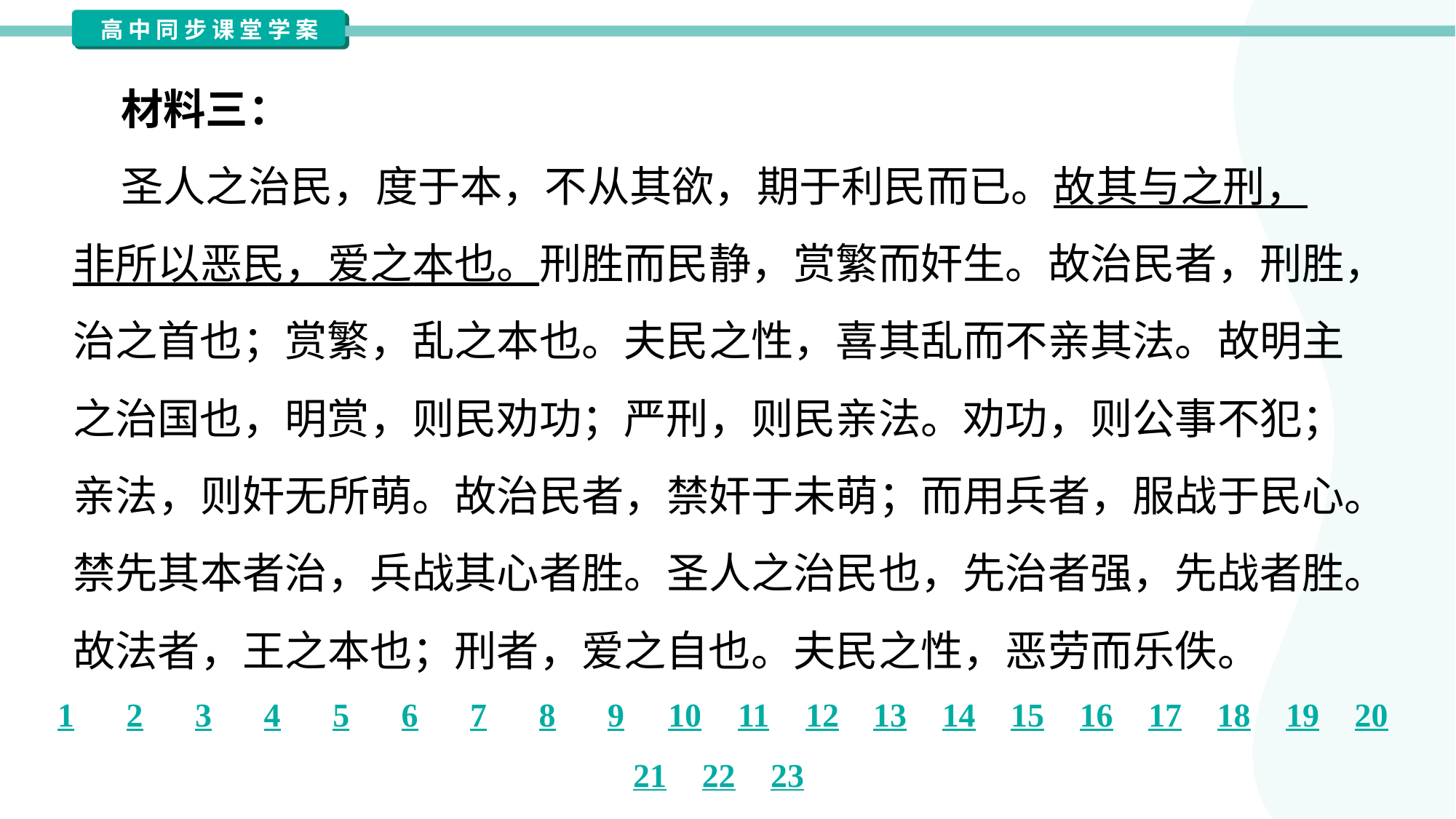

材料三：
    圣人之治民，度于本，不从其欲，期于利民而已。故其与之刑，
非所以恶民，爱之本也。刑胜而民静，赏繁而奸生。故治民者，刑胜，
治之首也；赏繁，乱之本也。夫民之性，喜其乱而不亲其法。故明主
之治国也，明赏，则民劝功；严刑，则民亲法。劝功，则公事不犯；
亲法，则奸无所萌。故治民者，禁奸于未萌；而用兵者，服战于民心。
禁先其本者治，兵战其心者胜。圣人之治民也，先治者强，先战者胜。
故法者，王之本也；刑者，爱之自也。夫民之性，恶劳而乐佚。